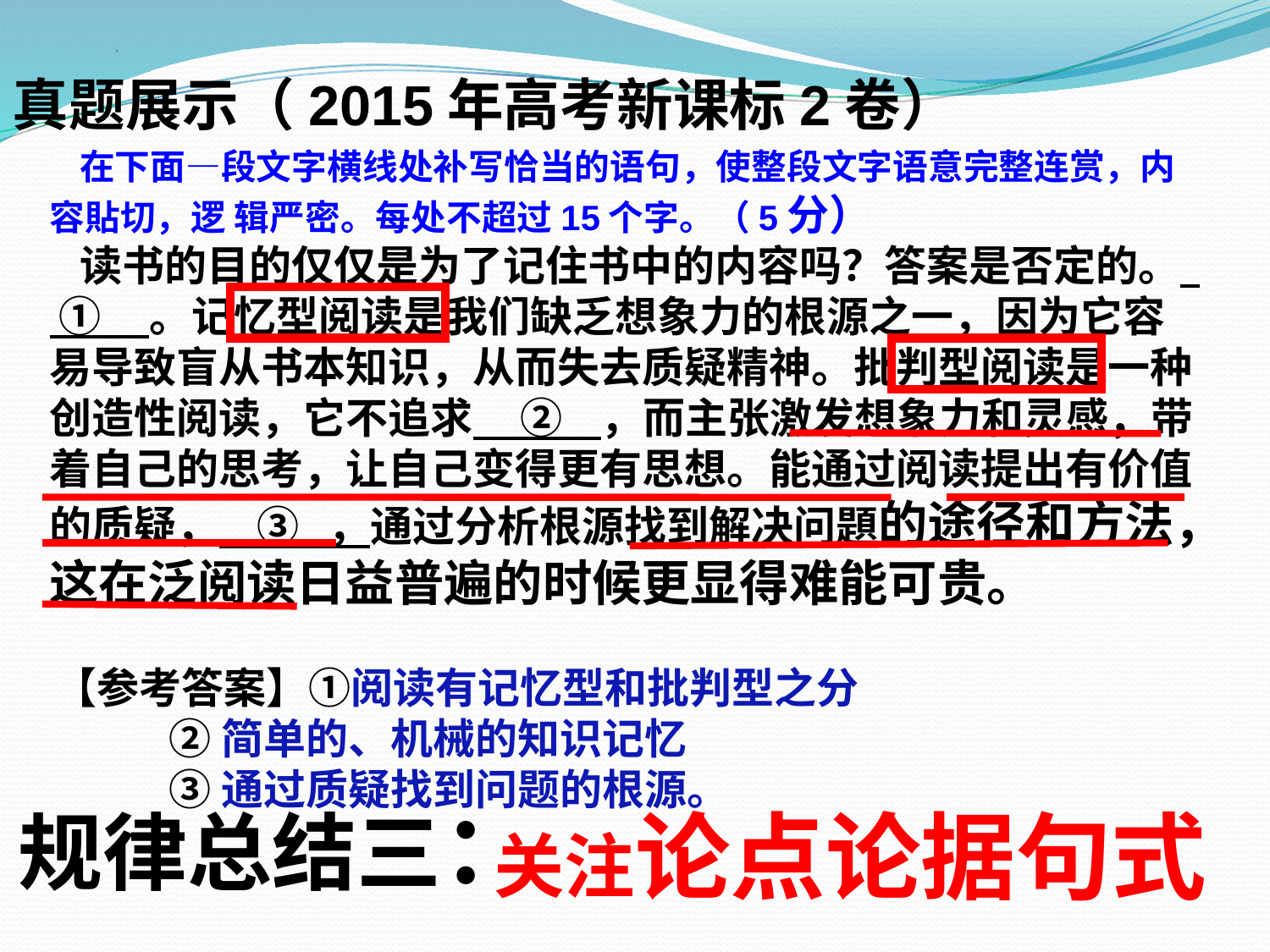

真题展示（2015年高考新课标2卷）
      在下面—段文字横线处补写恰当的语句，使整段文字语意完整连赏，内容貼切，逻 辑严密。每处不超过15个字。（5分）
      读书的目的仅仅是为了记住书中的内容吗？答案是否定的。    ①     。记忆型阅读是我们缺乏想象力的根源之一，因为它容易导致盲从书本知识，从而失去质疑精神。批判型阅读是一种创造性阅读，它不追求     ②    ，而主张激发想象力和灵感，带着自己的思考，让自己变得更有思想。能通过阅读提出有价值的质疑，    ③   ，通过分析根源找到解决问題的途径和方法，这在泛阅读日益普遍的时候更显得难能可贵。

【参考答案】①阅读有记忆型和批判型之分
            ②简单的、机械的知识记忆
            ③通过质疑找到问题的根源。
规律总结三：
关注论点论据句式